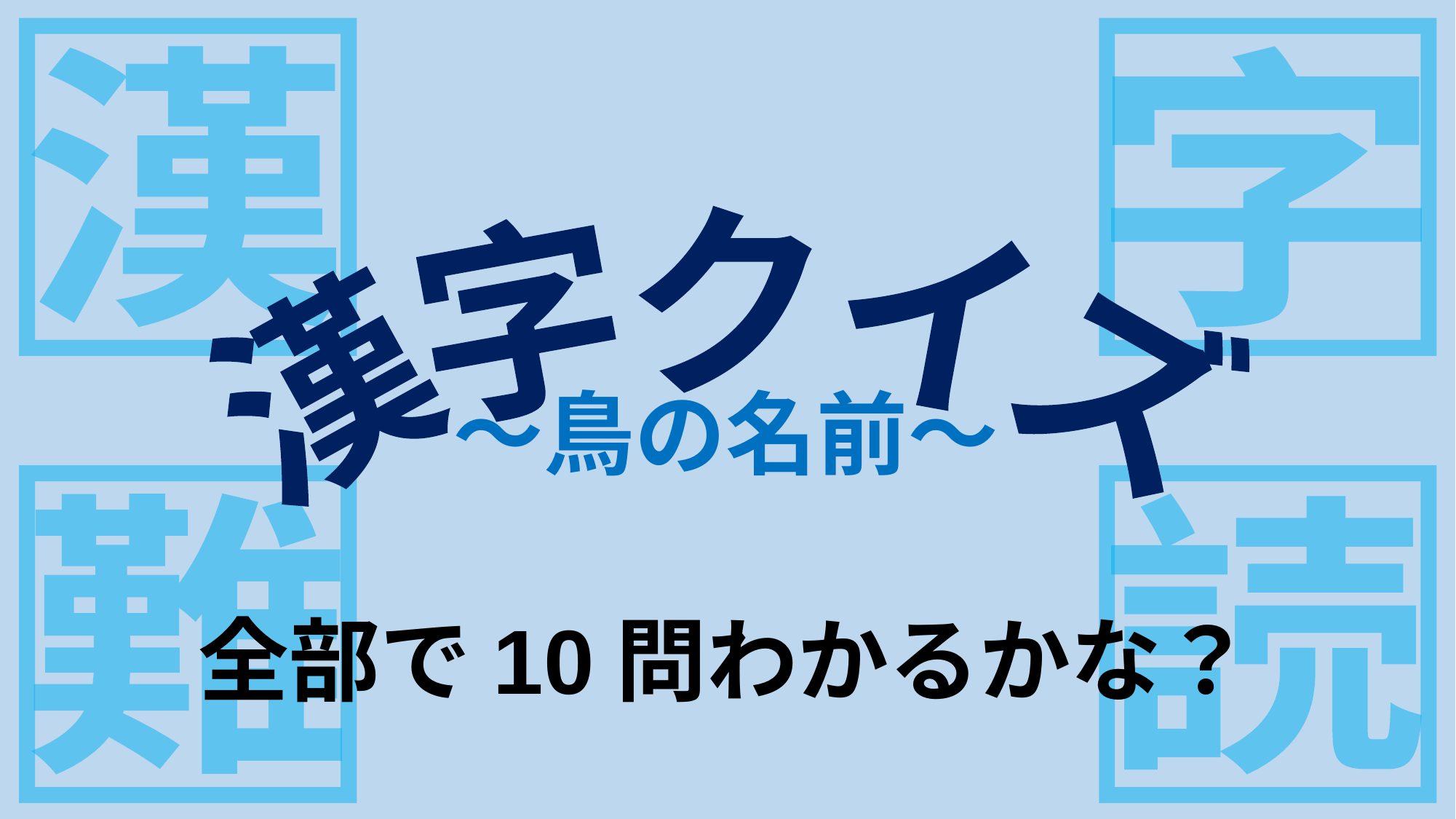

漢

字

難

読
漢字クイズ
～鳥の名前～
全部で10問わかるかな？